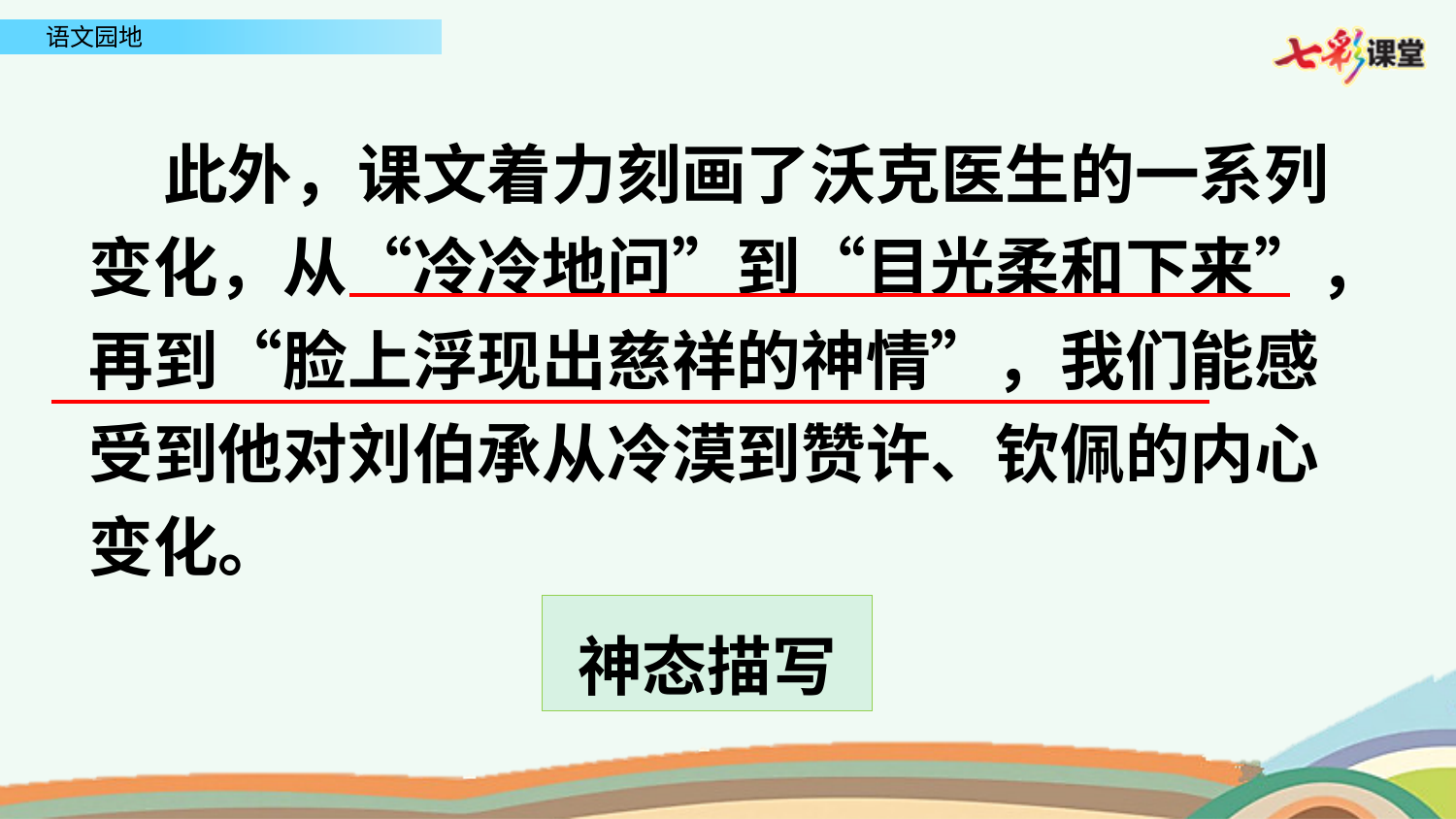

此外，课文着力刻画了沃克医生的一系列变化，从“冷冷地问”到“目光柔和下来”，再到“脸上浮现出慈祥的神情”，我们能感受到他对刘伯承从冷漠到赞许、钦佩的内心变化。
神态描写